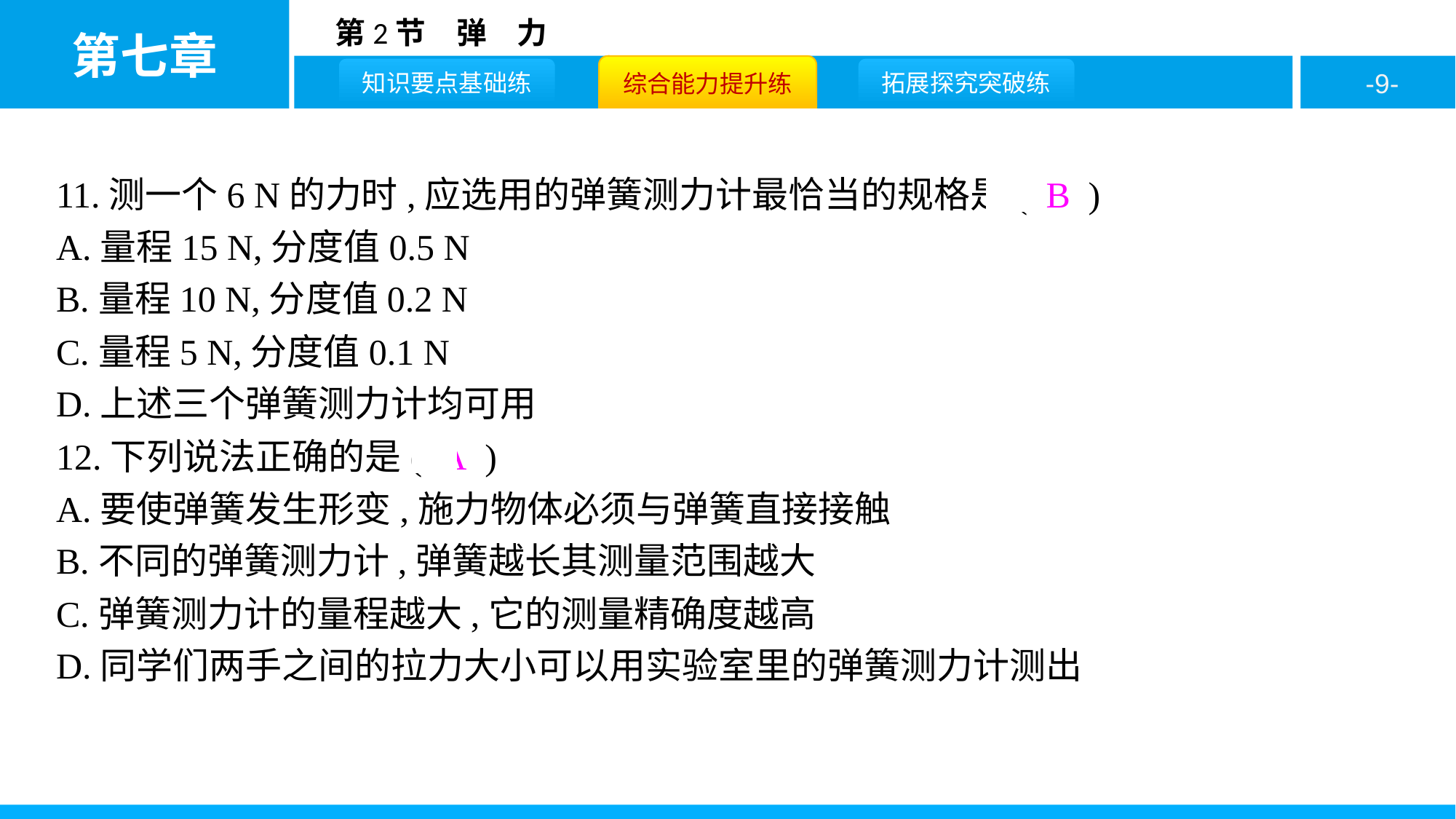

11.测一个6 N的力时,应选用的弹簧测力计最恰当的规格是(  B  )
A.量程15 N,分度值0.5 N
B.量程10 N,分度值0.2 N
C.量程5 N,分度值0.1 N
D.上述三个弹簧测力计均可用
12.下列说法正确的是(  A  )
A.要使弹簧发生形变,施力物体必须与弹簧直接接触
B.不同的弹簧测力计,弹簧越长其测量范围越大
C.弹簧测力计的量程越大,它的测量精确度越高
D.同学们两手之间的拉力大小可以用实验室里的弹簧测力计测出